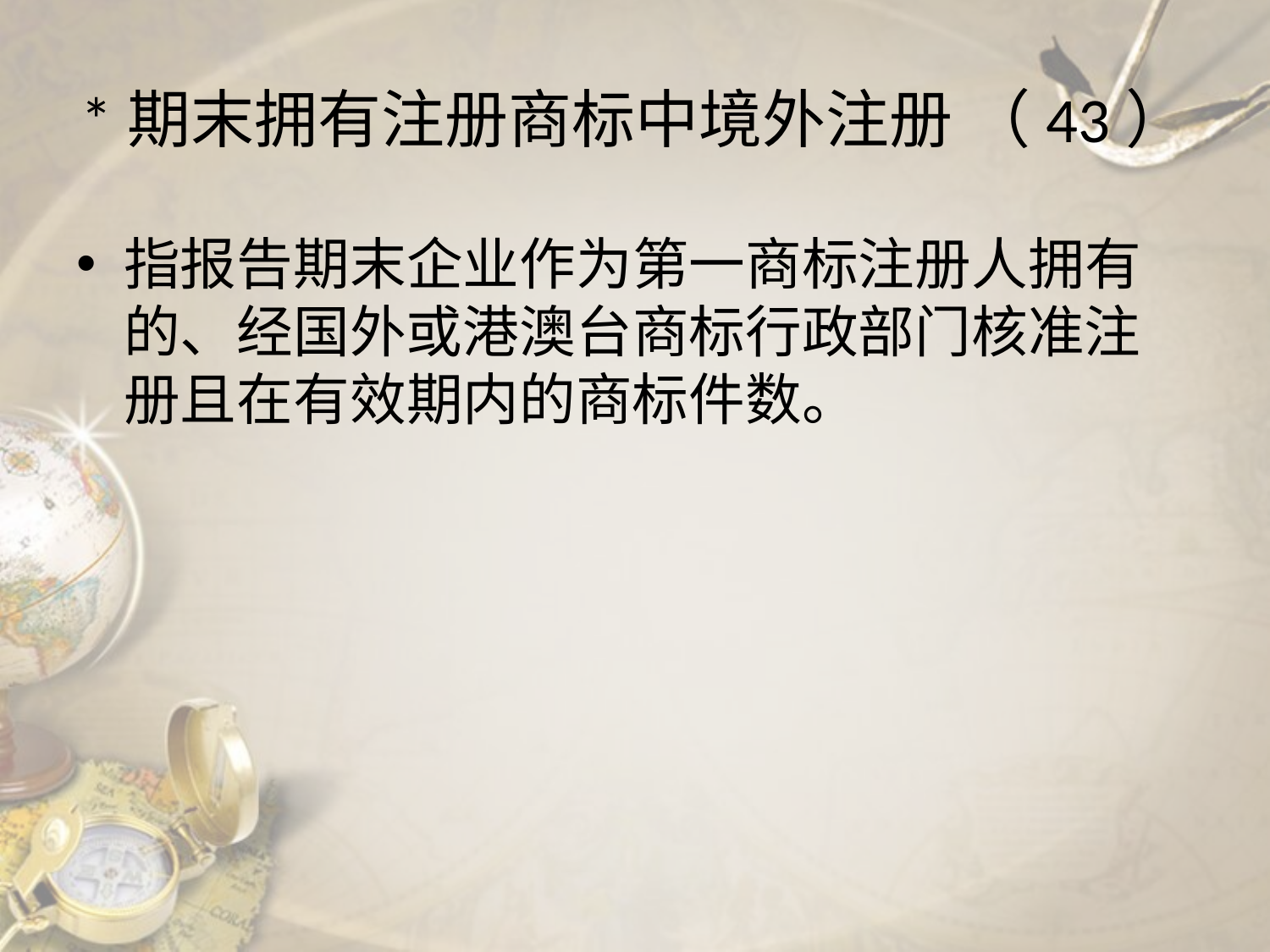

# *期末拥有注册商标中境外注册 （43）
指报告期末企业作为第一商标注册人拥有的、经国外或港澳台商标行政部门核准注册且在有效期内的商标件数。